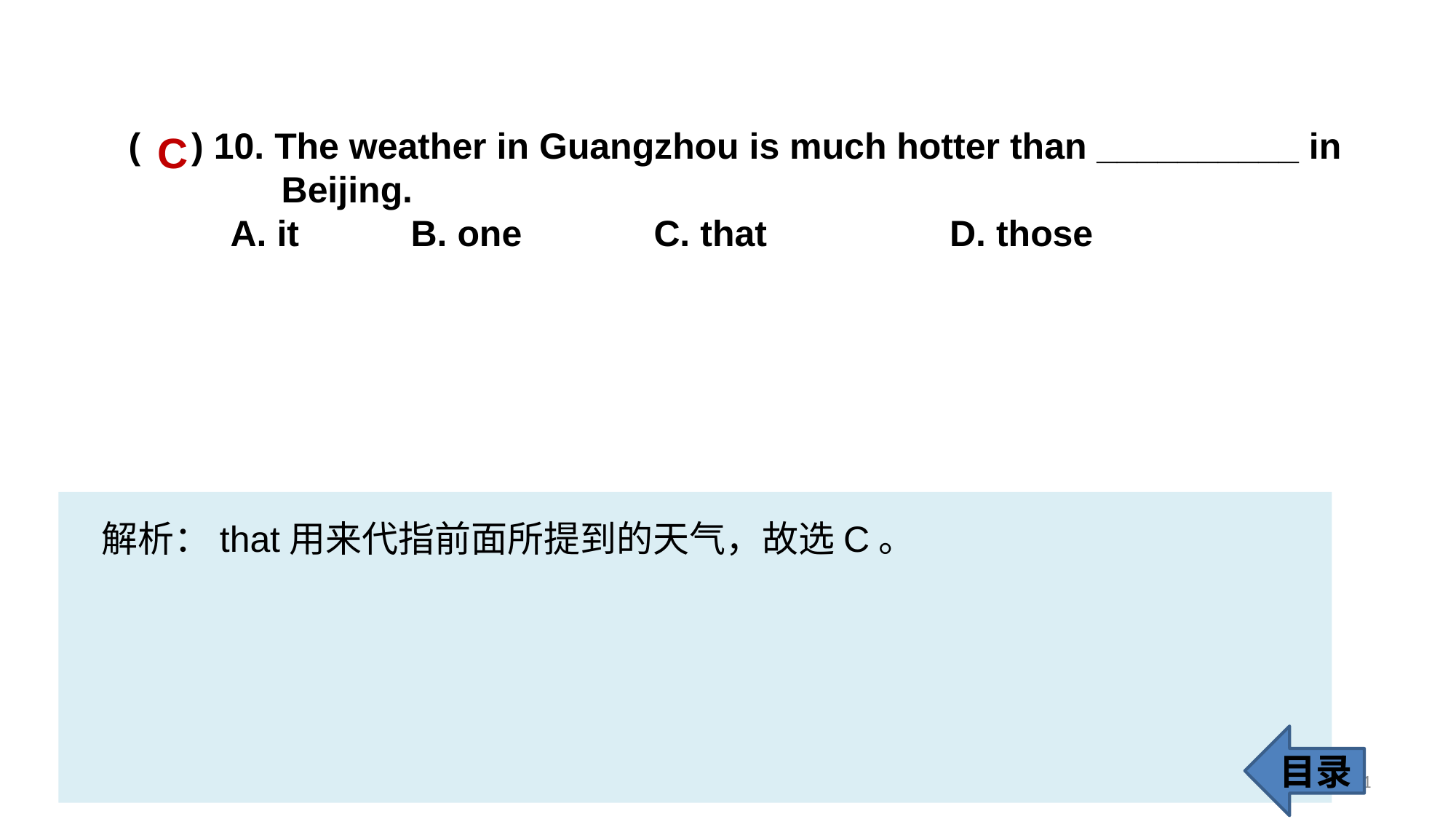

(     ) 10. The weather in Guangzhou is much hotter than __________ in
               Beijing.
          A. it           B. one             C. that                  D. those
C

解析：that用来代指前面所提到的天气，故选C。
目录
71